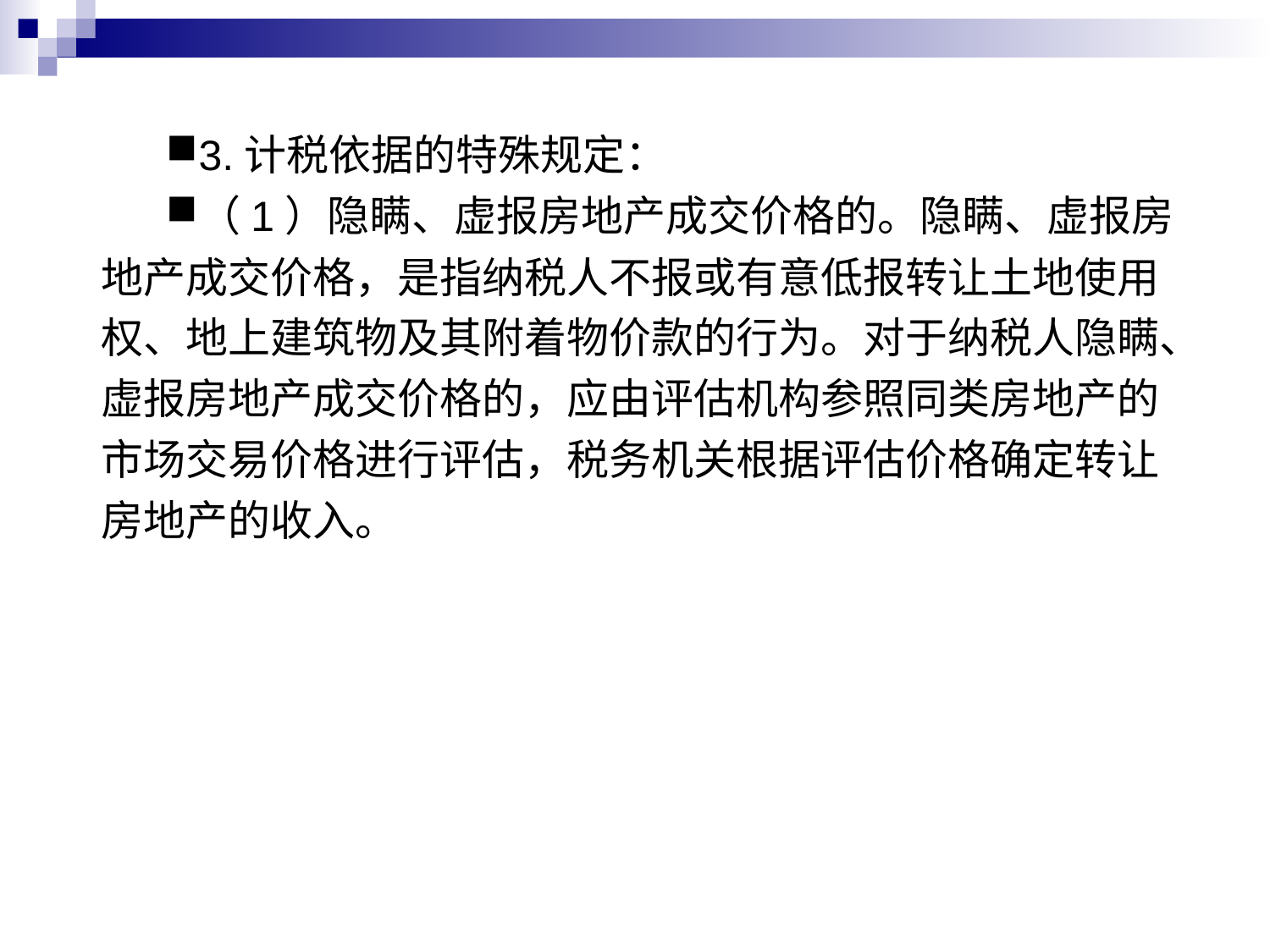

#
3.计税依据的特殊规定：
（1）隐瞒、虚报房地产成交价格的。隐瞒、虚报房地产成交价格，是指纳税人不报或有意低报转让土地使用权、地上建筑物及其附着物价款的行为。对于纳税人隐瞒、虚报房地产成交价格的，应由评估机构参照同类房地产的市场交易价格进行评估，税务机关根据评估价格确定转让房地产的收入。